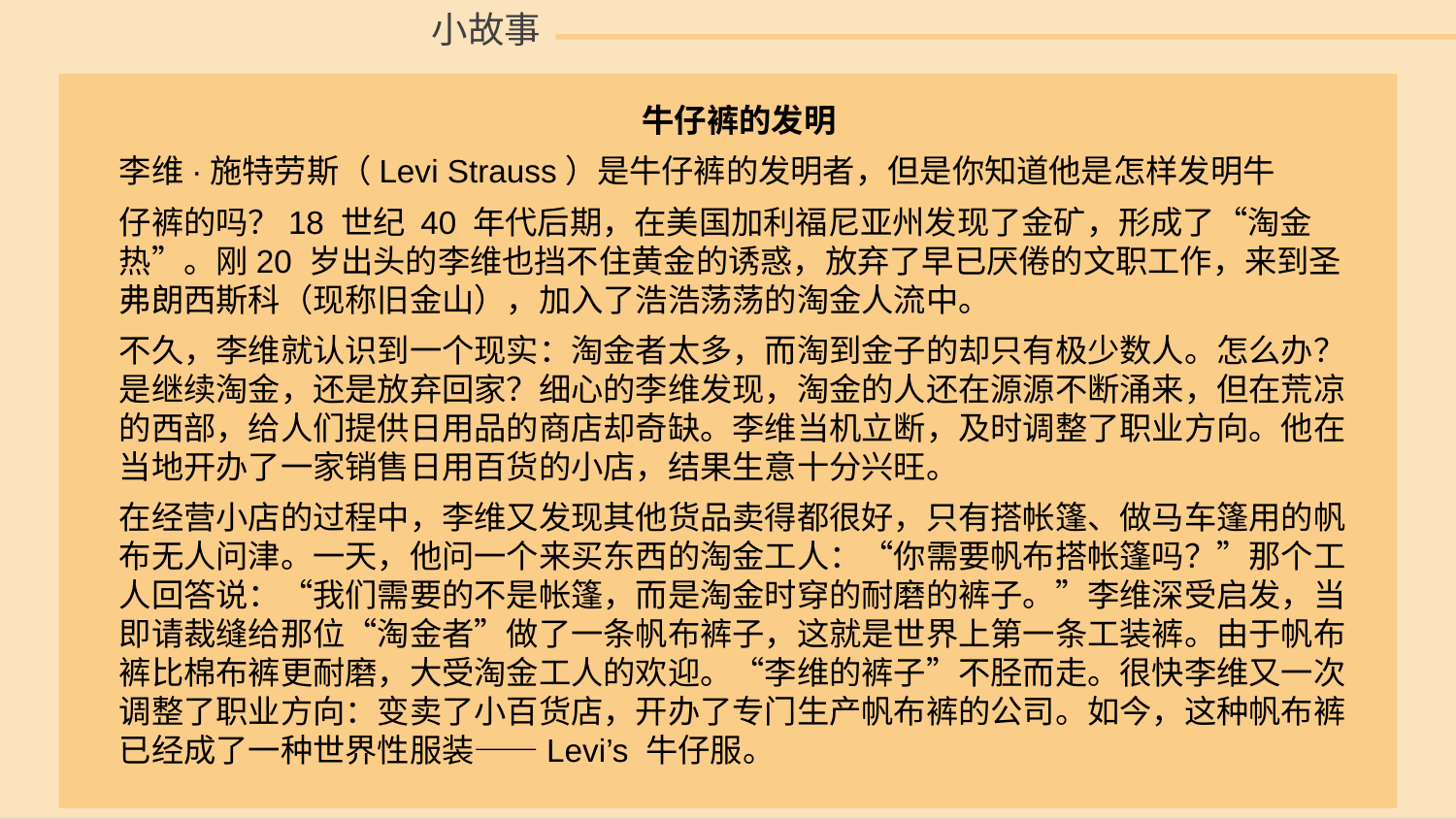

小故事

牛仔裤的发明
李维·施特劳斯（Levi Strauss）是牛仔裤的发明者，但是你知道他是怎样发明牛
仔裤的吗？18 世纪 40 年代后期，在美国加利福尼亚州发现了金矿，形成了“淘金热”。刚20 岁出头的李维也挡不住黄金的诱惑，放弃了早已厌倦的文职工作，来到圣弗朗西斯科（现称旧金山），加入了浩浩荡荡的淘金人流中。
不久，李维就认识到一个现实：淘金者太多，而淘到金子的却只有极少数人。怎么办？是继续淘金，还是放弃回家？细心的李维发现，淘金的人还在源源不断涌来，但在荒凉的西部，给人们提供日用品的商店却奇缺。李维当机立断，及时调整了职业方向。他在当地开办了一家销售日用百货的小店，结果生意十分兴旺。
在经营小店的过程中，李维又发现其他货品卖得都很好，只有搭帐篷、做马车篷用的帆布无人问津。一天，他问一个来买东西的淘金工人：“你需要帆布搭帐篷吗？”那个工人回答说：“我们需要的不是帐篷，而是淘金时穿的耐磨的裤子。”李维深受启发，当即请裁缝给那位“淘金者”做了一条帆布裤子，这就是世界上第一条工装裤。由于帆布裤比棉布裤更耐磨，大受淘金工人的欢迎。“李维的裤子”不胫而走。很快李维又一次调整了职业方向：变卖了小百货店，开办了专门生产帆布裤的公司。如今，这种帆布裤已经成了一种世界性服装——Levi’s 牛仔服。